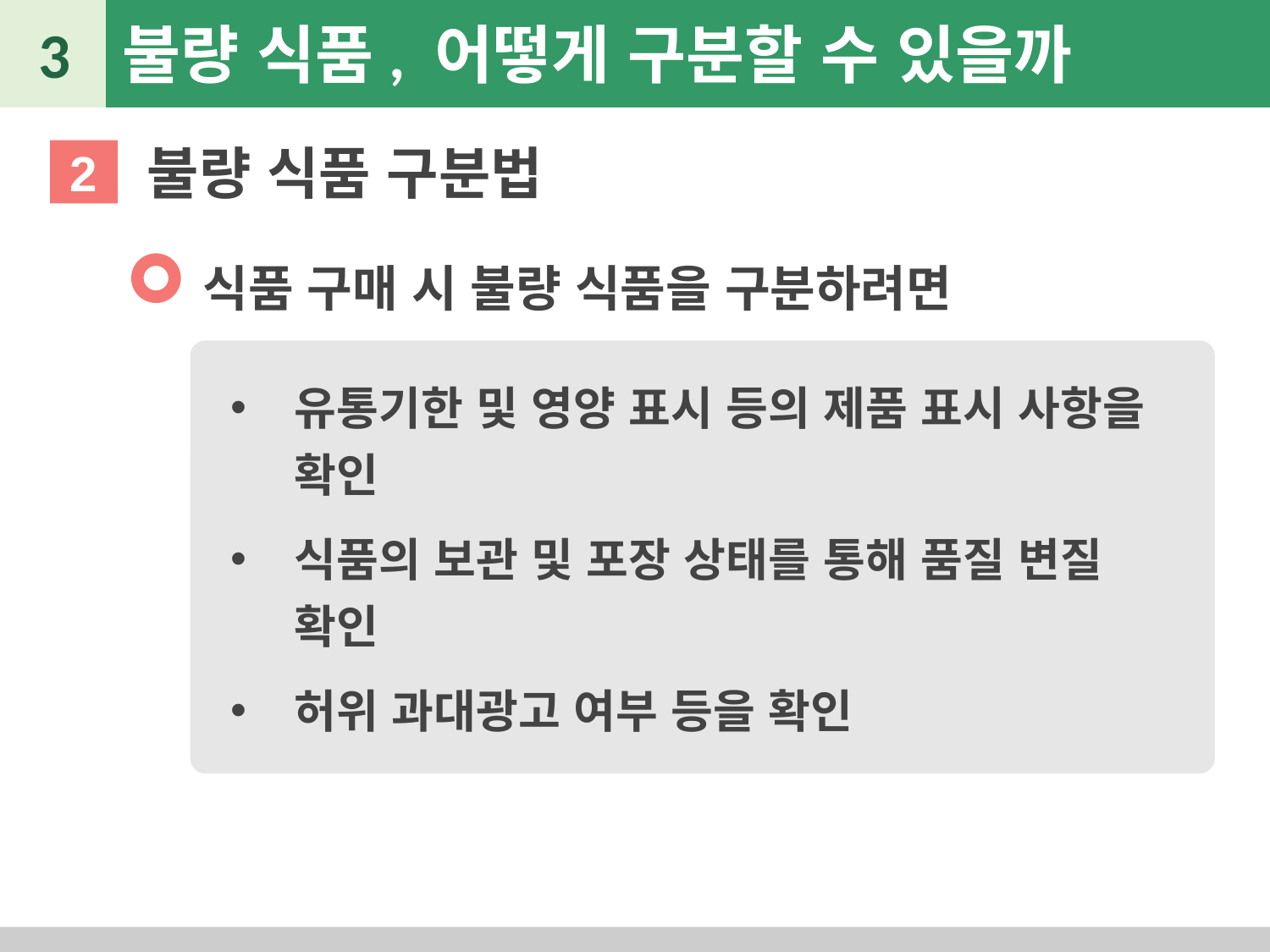

3
불량 식품, 어떻게 구분할 수 있을까
불량 식품 구분법
2
식품 구매 시 불량 식품을 구분하려면

유통기한 및 영양 표시 등의 제품 표시 사항을 확인
식품의 보관 및 포장 상태를 통해 품질 변질 확인
허위 과대광고 여부 등을 확인